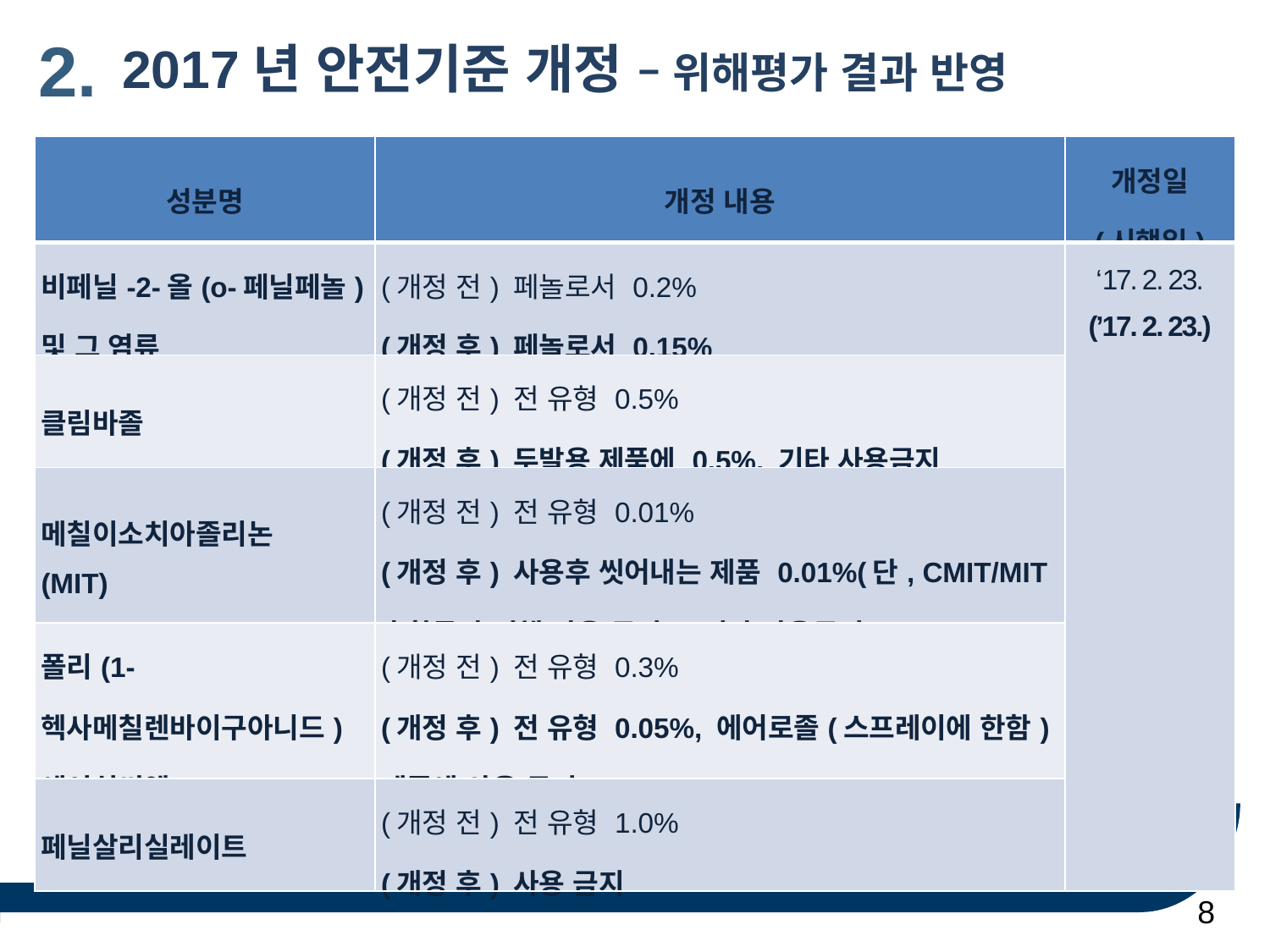

2.
 2017년 안전기준 개정 – 위해평가 결과 반영
| 성분명 | 개정 내용 | 개정일 (시행일) |
| --- | --- | --- |
| 비페닐-2-올(o-페닐페놀) 및 그 염류 | (개정 전) 페놀로서 0.2% (개정 후) 페놀로서 0.15% | ‘17. 2. 23. (’17. 2. 23.) |
| 클림바졸 | (개정 전) 전 유형 0.5% (개정 후) 두발용 제품에 0.5%, 기타 사용금지 |  |
| 메칠이소치아졸리논 (MIT) | (개정 전) 전 유형 0.01% (개정 후) 사용후 씻어내는 제품 0.01%(단, CMIT/MIT 혼합물과 병행 사용 금지), 기타 사용금지 |  |
| 폴리(1-헥사메칠렌바이구아니드)에이치씨엘 | (개정 전) 전 유형 0.3% (개정 후) 전 유형 0.05%, 에어로졸(스프레이에 한함) 제품에 사용 금지 |  |
| 페닐살리실레이트 | (개정 전) 전 유형 1.0% (개정 후) 사용 금지 |  |
8